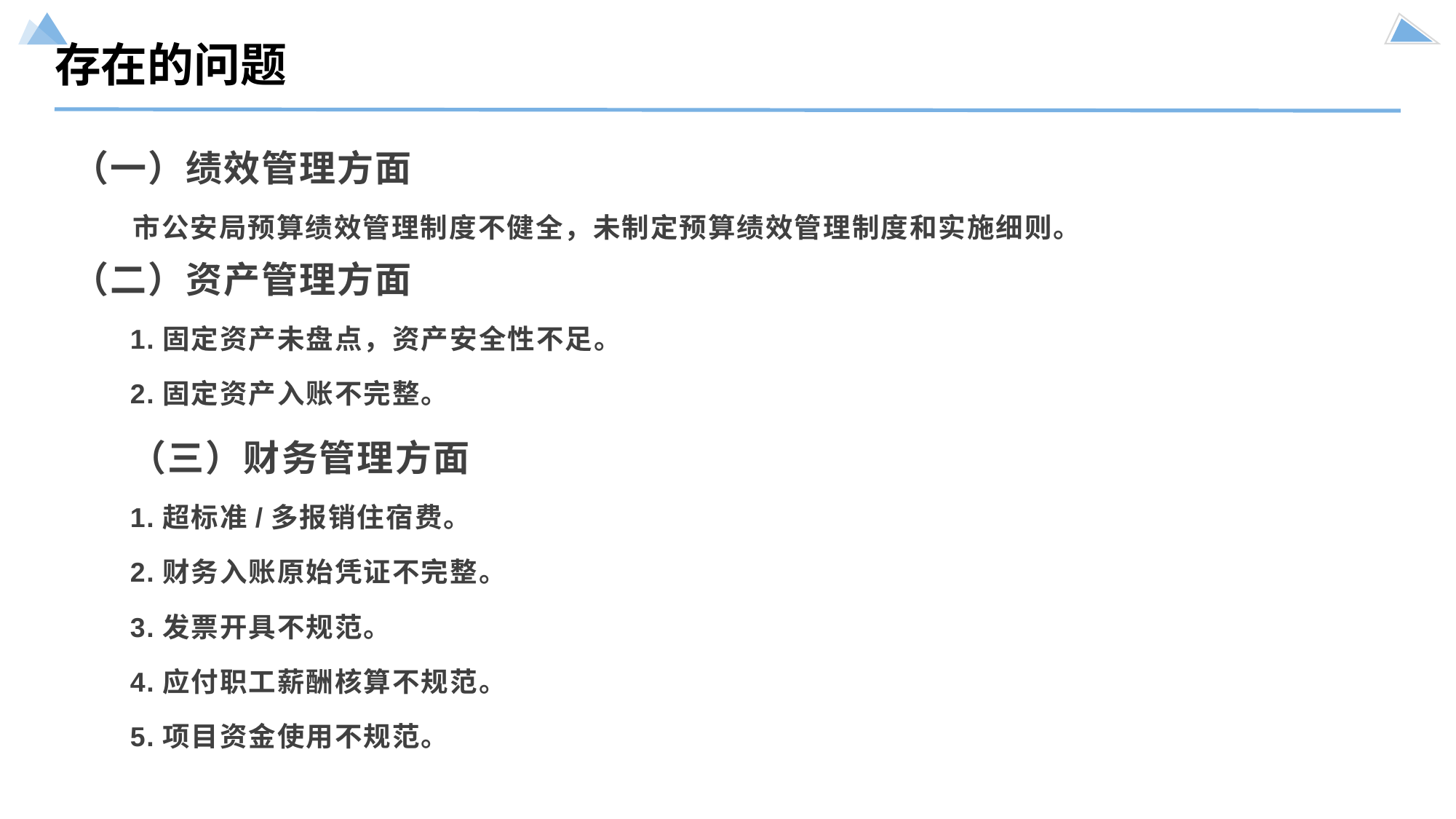

存在的问题
（一）绩效管理方面
       市公安局预算绩效管理制度不健全，未制定预算绩效管理制度和实施细则。                           （二）资产管理方面
1.固定资产未盘点，资产安全性不足。
2.固定资产入账不完整。
（三）财务管理方面
1.超标准/多报销住宿费。
2.财务入账原始凭证不完整。
3.发票开具不规范。
4.应付职工薪酬核算不规范。
5.项目资金使用不规范。